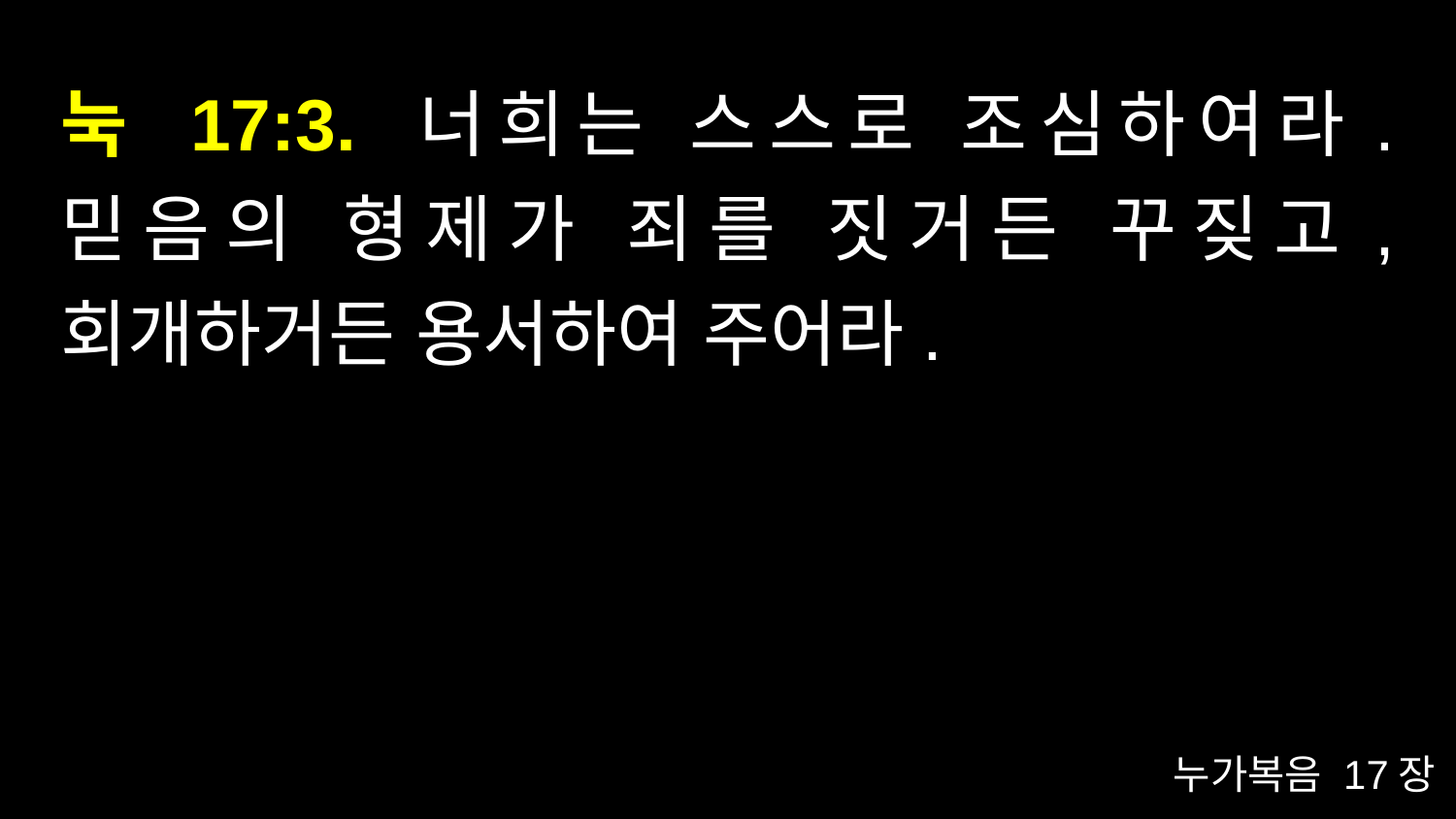

# 눅 17:3. 너희는 스스로 조심하여라. 믿음의 형제가 죄를 짓거든 꾸짖고, 회개하거든 용서하여 주어라.
누가복음 17장